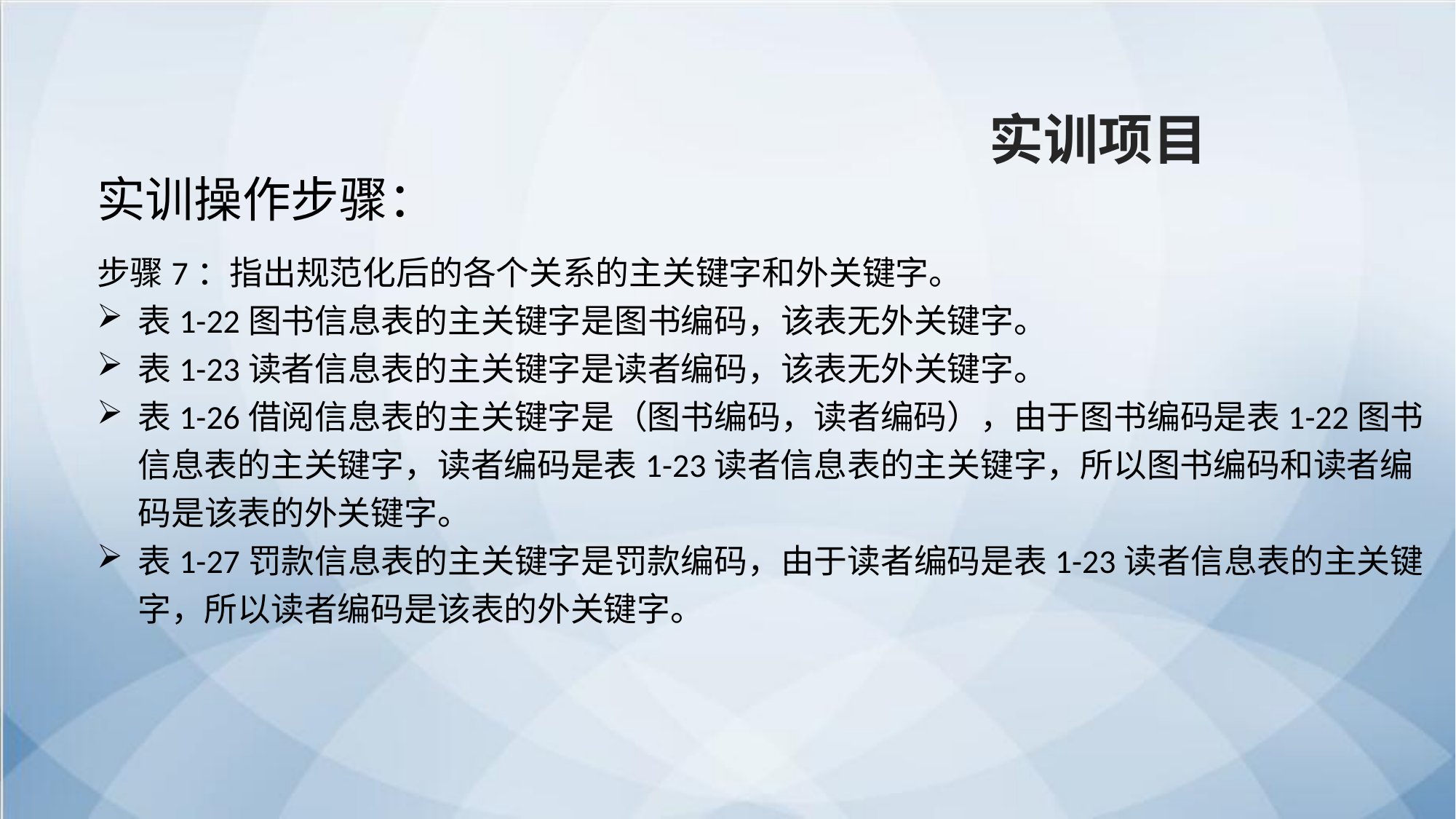

实训项目
实训操作步骤：
步骤7：指出规范化后的各个关系的主关键字和外关键字。
表1-22图书信息表的主关键字是图书编码，该表无外关键字。
表1-23读者信息表的主关键字是读者编码，该表无外关键字。
表1-26借阅信息表的主关键字是（图书编码，读者编码），由于图书编码是表1-22图书信息表的主关键字，读者编码是表1-23读者信息表的主关键字，所以图书编码和读者编码是该表的外关键字。
表1-27罚款信息表的主关键字是罚款编码，由于读者编码是表1-23读者信息表的主关键字，所以读者编码是该表的外关键字。